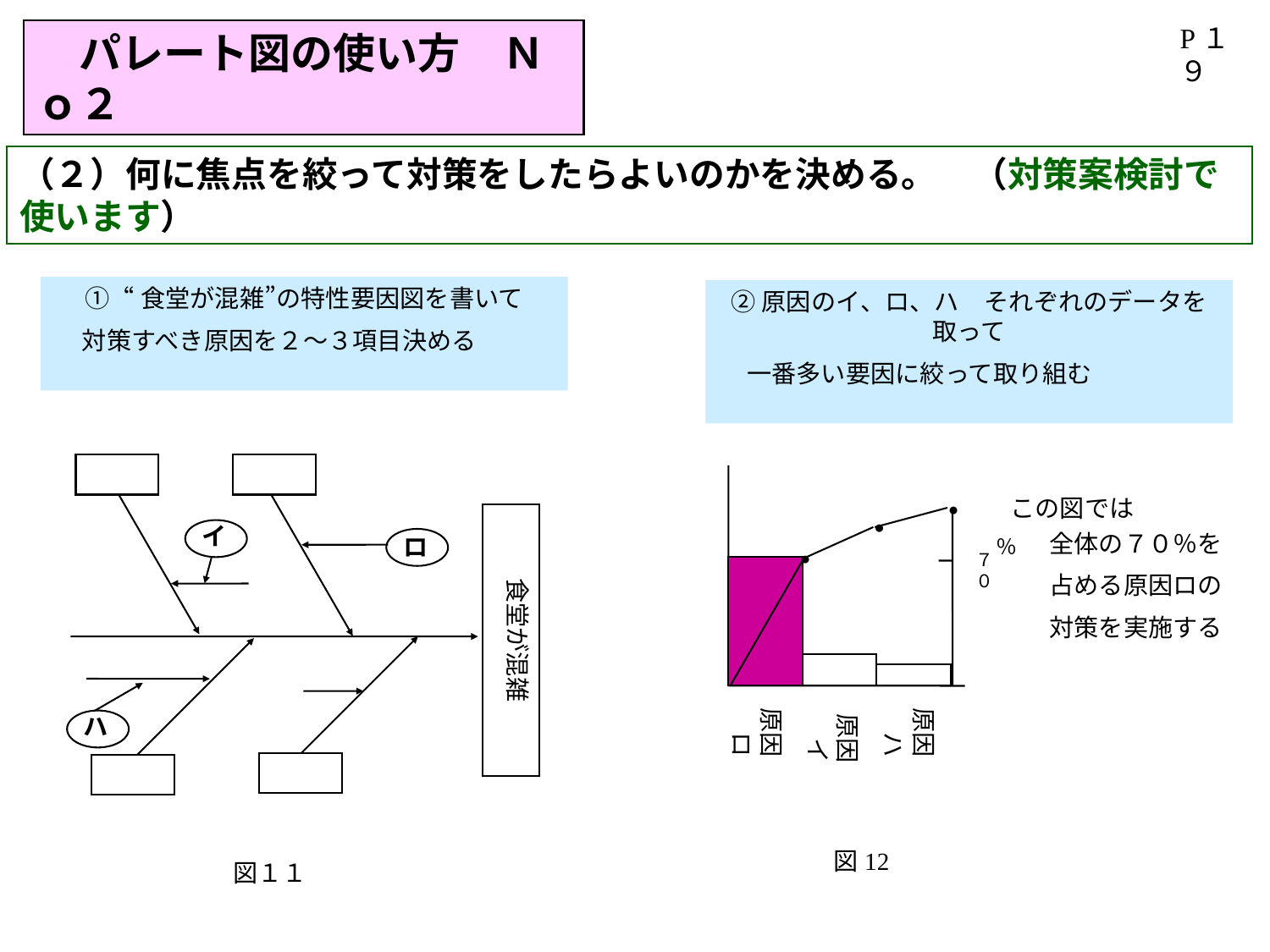

P１９
　パレート図の使い方　Ｎｏ２
（２）何に焦点を絞って対策をしたらよいのかを決める。　（対策案検討で使います）
①“食堂が混雑”の特性要因図を書いて
　対策すべき原因を２～３項目決める

食堂が混雑
イ

ロ

ハ

図１１
②原因のイ、ロ、ハ　それぞれのデータを取って
　一番多い要因に絞って取り組む

この図では
●

●

全体の７０％を
占める原因ロの
対策を実施する

％
●
７０

原因　ロ
原因　ハ
原因　イ
図12